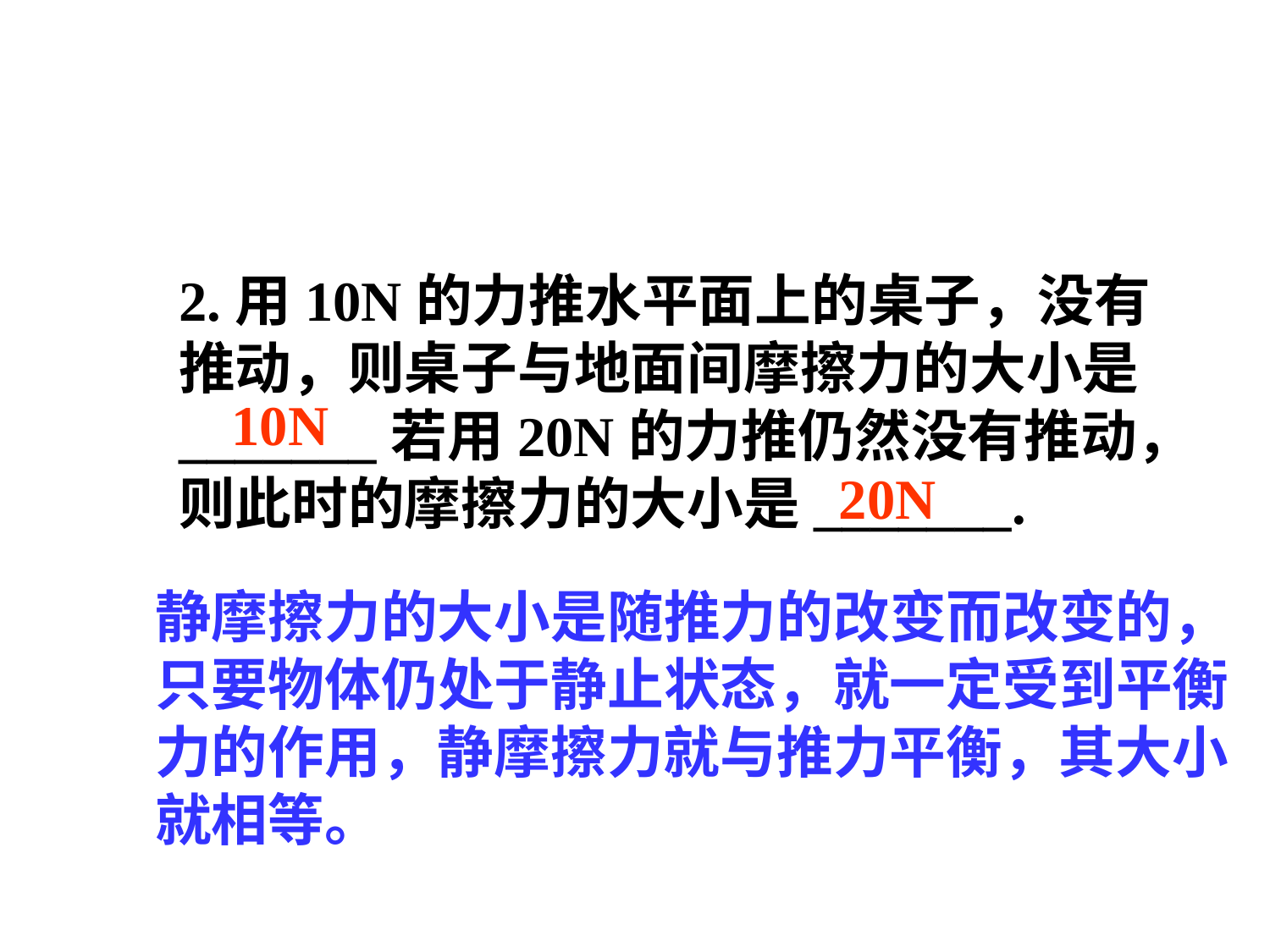

2.用10N的力推水平面上的桌子，没有推动，则桌子与地面间摩擦力的大小是_______若用20N的力推仍然没有推动，则此时的摩擦力的大小是_______.
10N
20N
静摩擦力的大小是随推力的改变而改变的，只要物体仍处于静止状态，就一定受到平衡力的作用，静摩擦力就与推力平衡，其大小就相等。